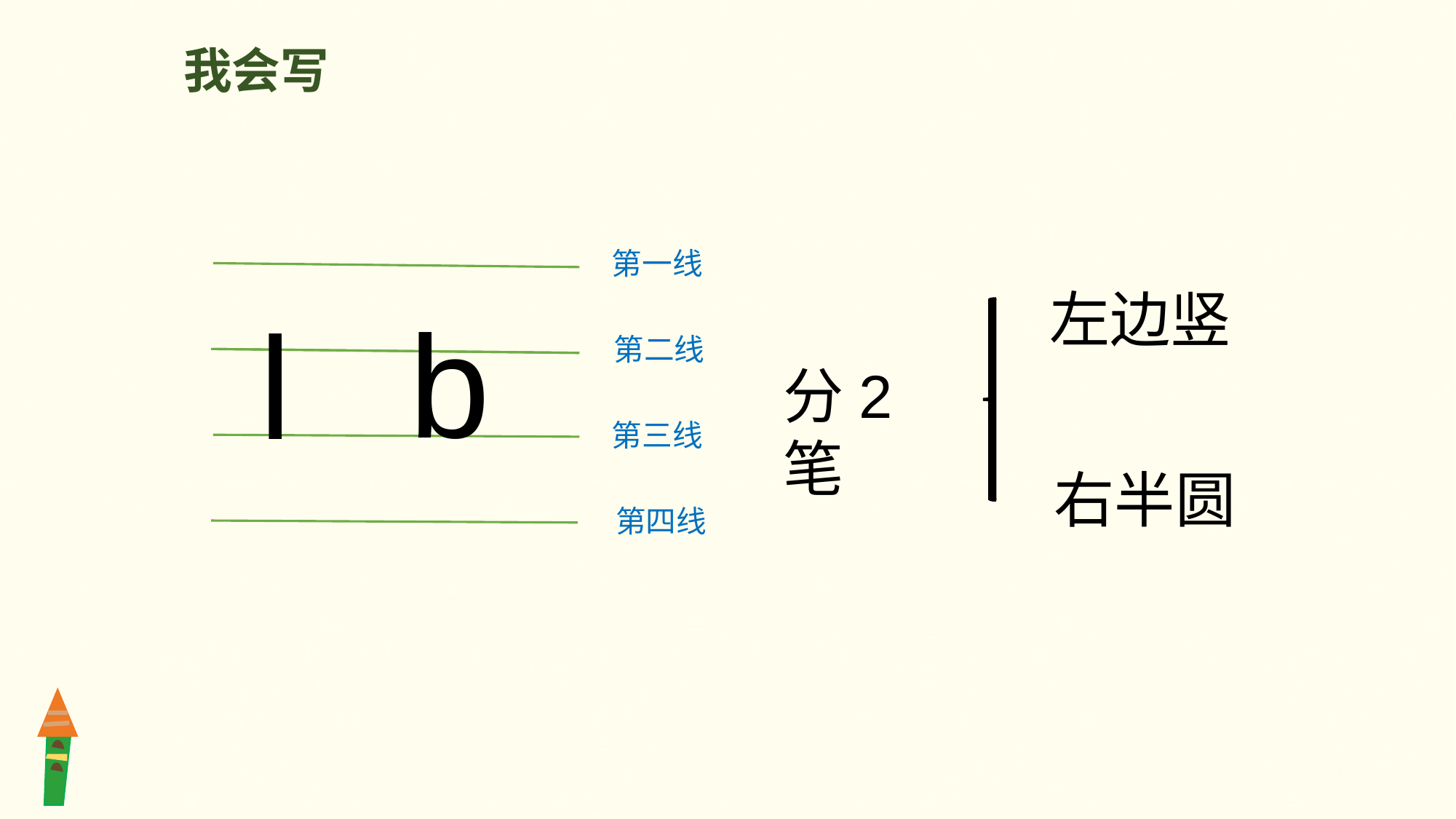

我会写
第一线

左边竖
b
l

第二线
分2笔
第三线

右半圆
第四线